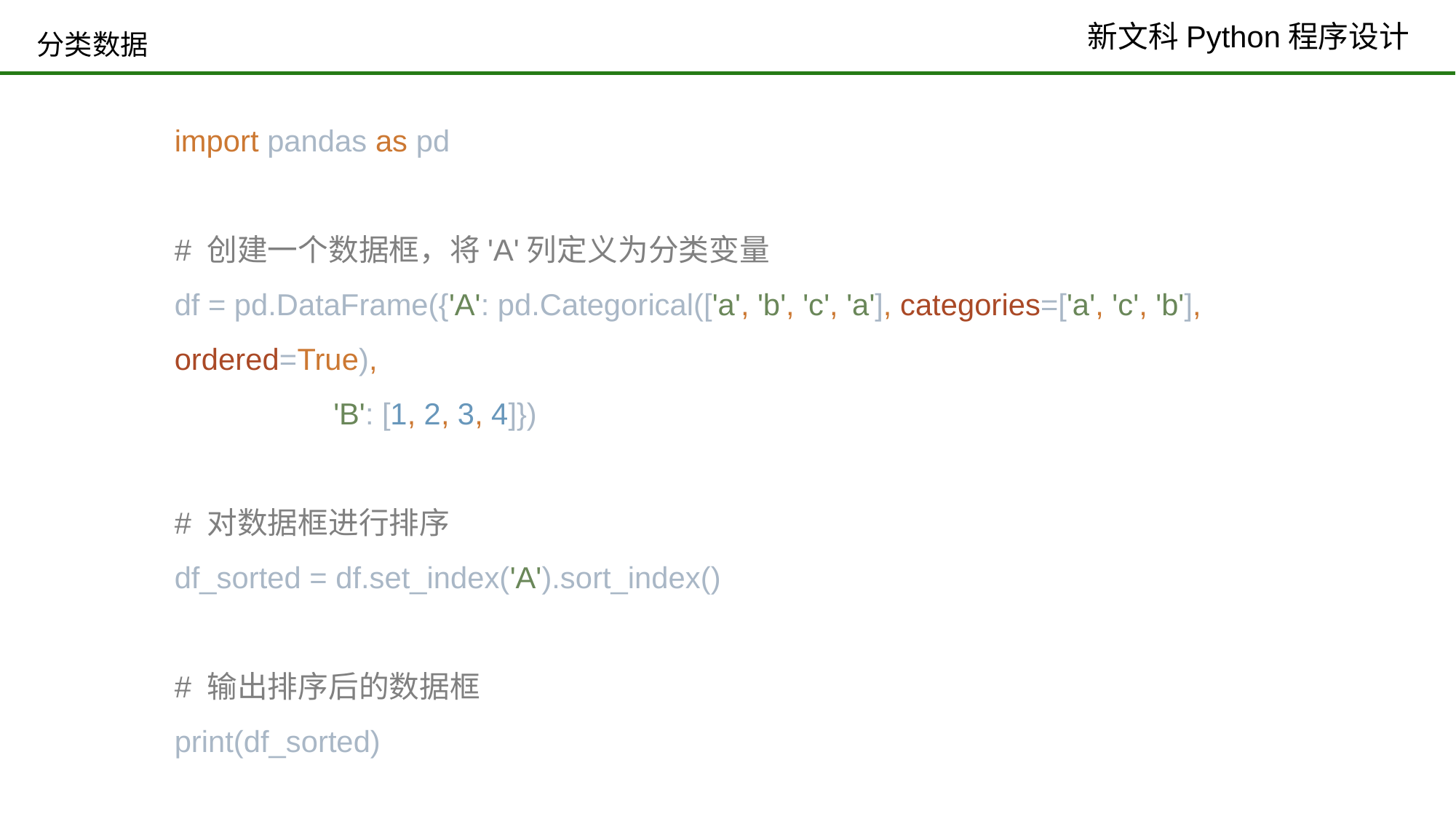

# 分类数据
import pandas as pd
# 创建一个数据框，将'A'列定义为分类变量
df = pd.DataFrame({'A': pd.Categorical(['a', 'b', 'c', 'a'], categories=['a', 'c', 'b'], ordered=True),
                   'B': [1, 2, 3, 4]})
# 对数据框进行排序
df_sorted = df.set_index('A').sort_index()
# 输出排序后的数据框
print(df_sorted)